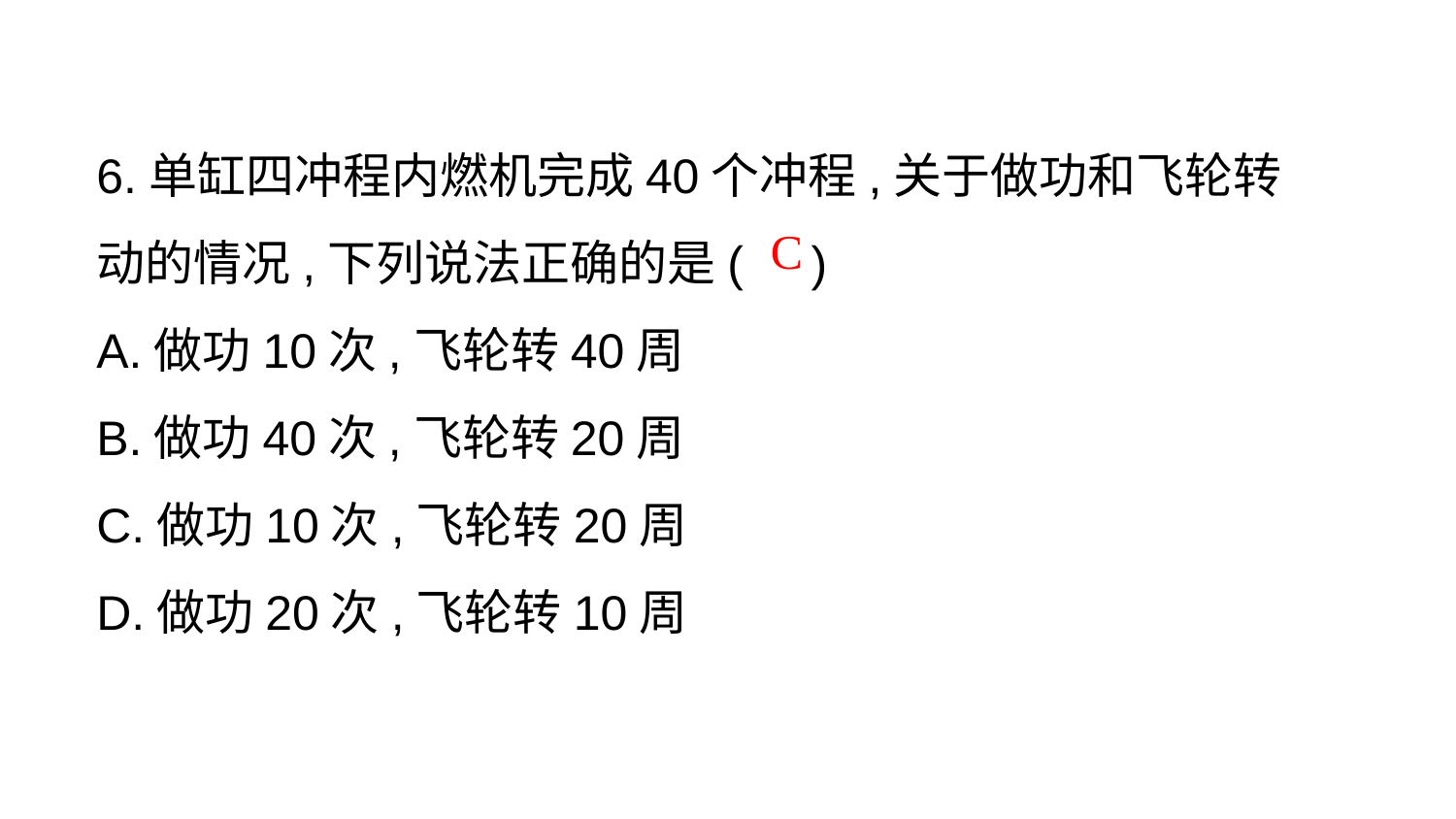

6.单缸四冲程内燃机完成40个冲程,关于做功和飞轮转
动的情况,下列说法正确的是(     )
A.做功10次,飞轮转40周
B.做功40次,飞轮转20周
C.做功10次,飞轮转20周
D.做功20次,飞轮转10周
C